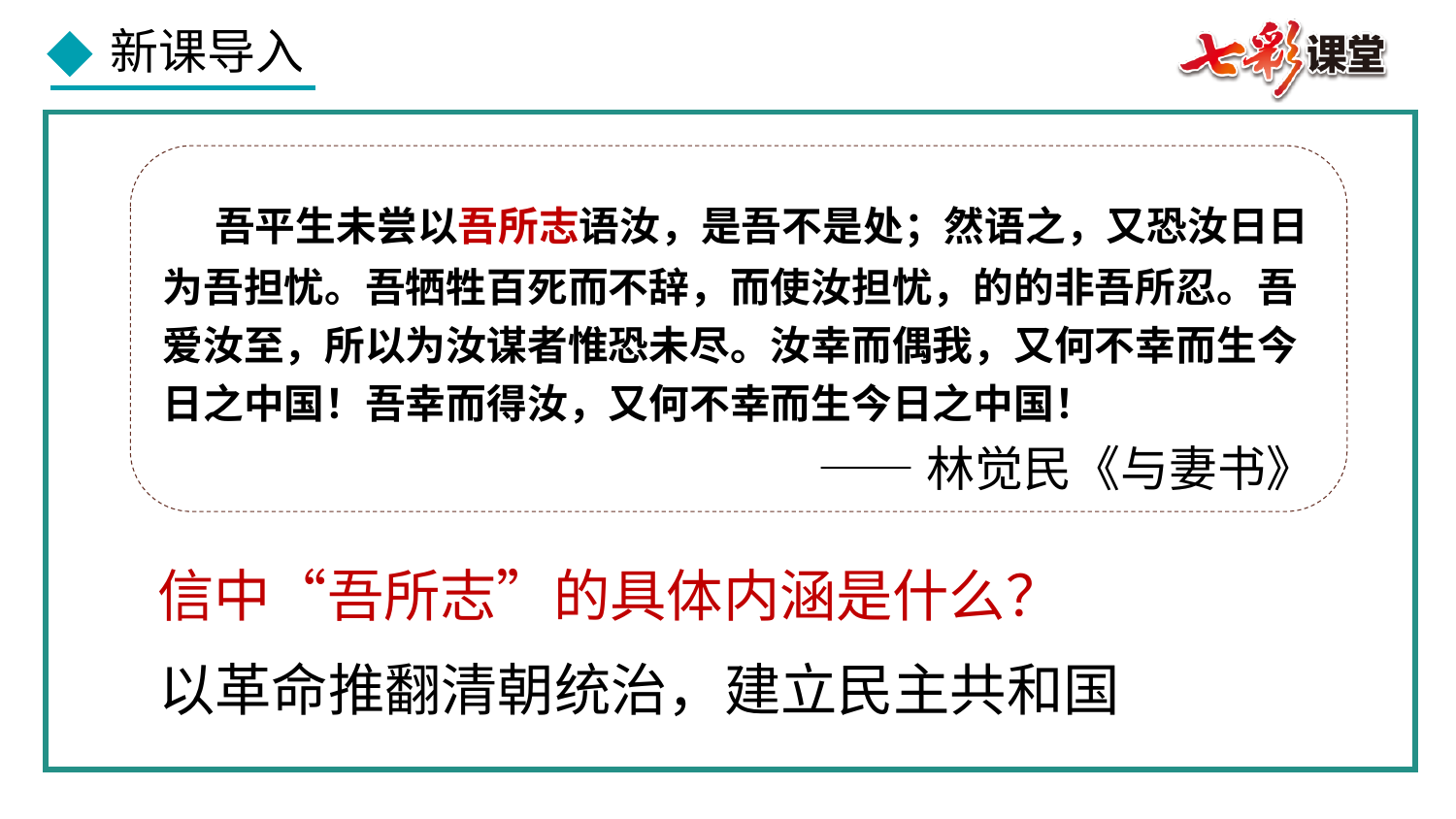

吾平生未尝以吾所志语汝，是吾不是处；然语之，又恐汝日日为吾担忧。吾牺牲百死而不辞，而使汝担忧，的的非吾所忍。吾爱汝至，所以为汝谋者惟恐未尽。汝幸而偶我，又何不幸而生今日之中国！吾幸而得汝，又何不幸而生今日之中国！
——林觉民《与妻书》
信中“吾所志”的具体内涵是什么？
以革命推翻清朝统治，建立民主共和国